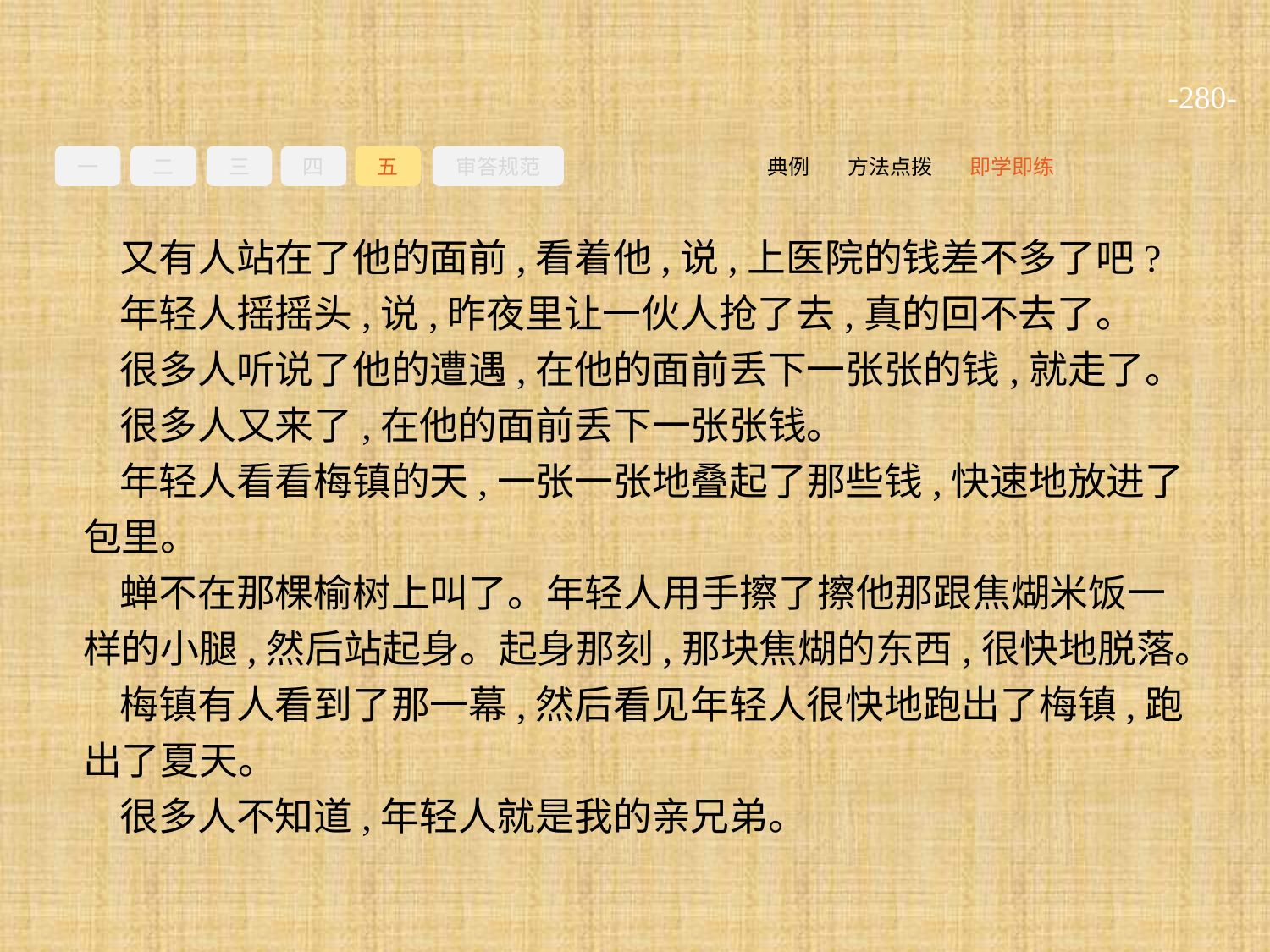

-280-
一
二
三
四
五
审答规范
即学即练
方法点拨
典例
又有人站在了他的面前,看着他,说,上医院的钱差不多了吧?
年轻人摇摇头,说,昨夜里让一伙人抢了去,真的回不去了。
很多人听说了他的遭遇,在他的面前丢下一张张的钱,就走了。
很多人又来了,在他的面前丢下一张张钱。
年轻人看看梅镇的天,一张一张地叠起了那些钱,快速地放进了包里。
蝉不在那棵榆树上叫了。年轻人用手擦了擦他那跟焦煳米饭一样的小腿,然后站起身。起身那刻,那块焦煳的东西,很快地脱落。
梅镇有人看到了那一幕,然后看见年轻人很快地跑出了梅镇,跑出了夏天。
很多人不知道,年轻人就是我的亲兄弟。